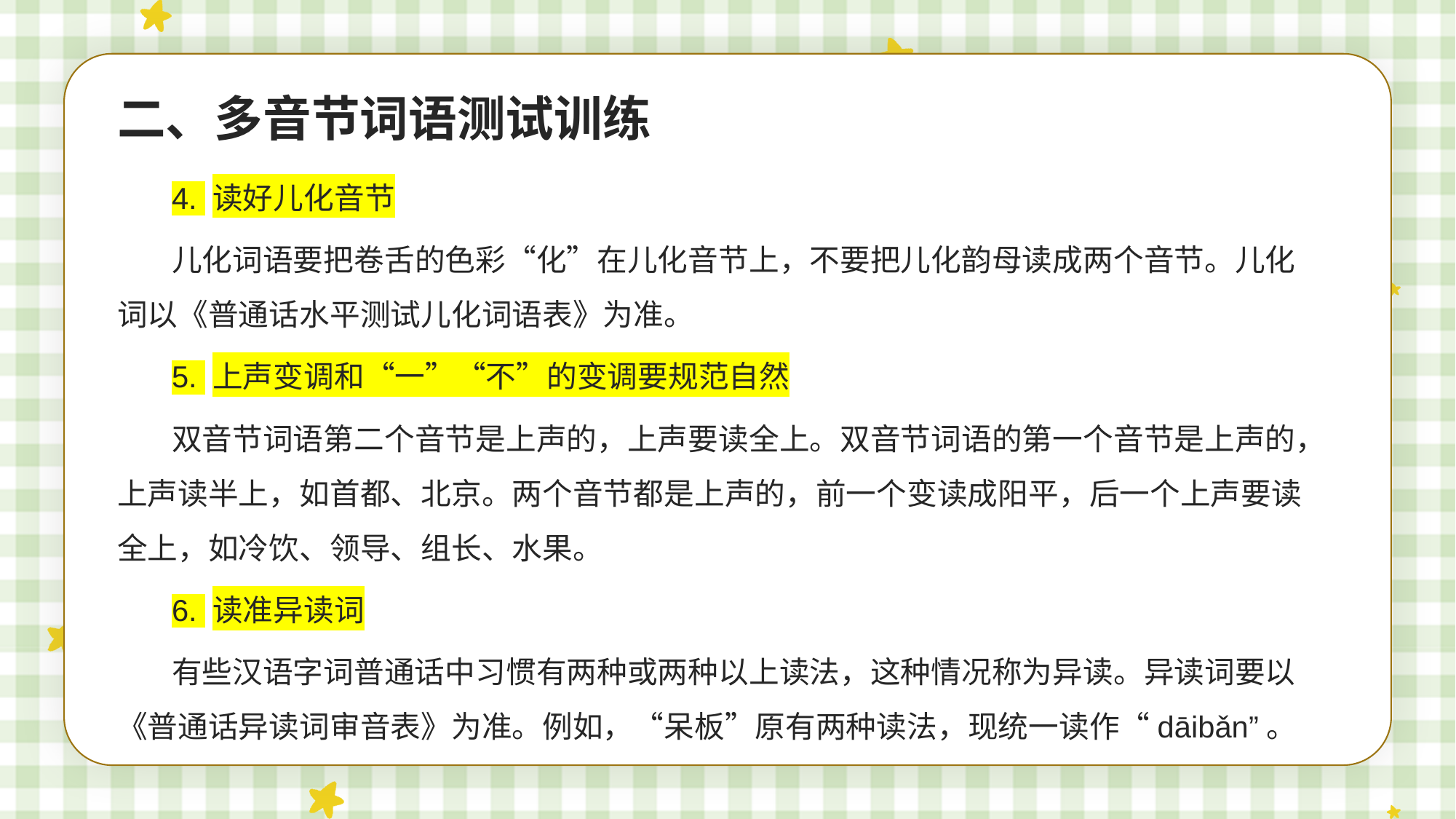

二、多音节词语测试训练
4. 读好儿化音节
儿化词语要把卷舌的色彩“化”在儿化音节上，不要把儿化韵母读成两个音节。儿化词以《普通话水平测试儿化词语表》为准。
5. 上声变调和“一”“不”的变调要规范自然
双音节词语第二个音节是上声的，上声要读全上。双音节词语的第一个音节是上声的，上声读半上，如首都、北京。两个音节都是上声的，前一个变读成阳平，后一个上声要读全上，如冷饮、领导、组长、水果。
6. 读准异读词
有些汉语字词普通话中习惯有两种或两种以上读法，这种情况称为异读。异读词要以《普通话异读词审音表》为准。例如，“呆板”原有两种读法，现统一读作“dāibǎn”。